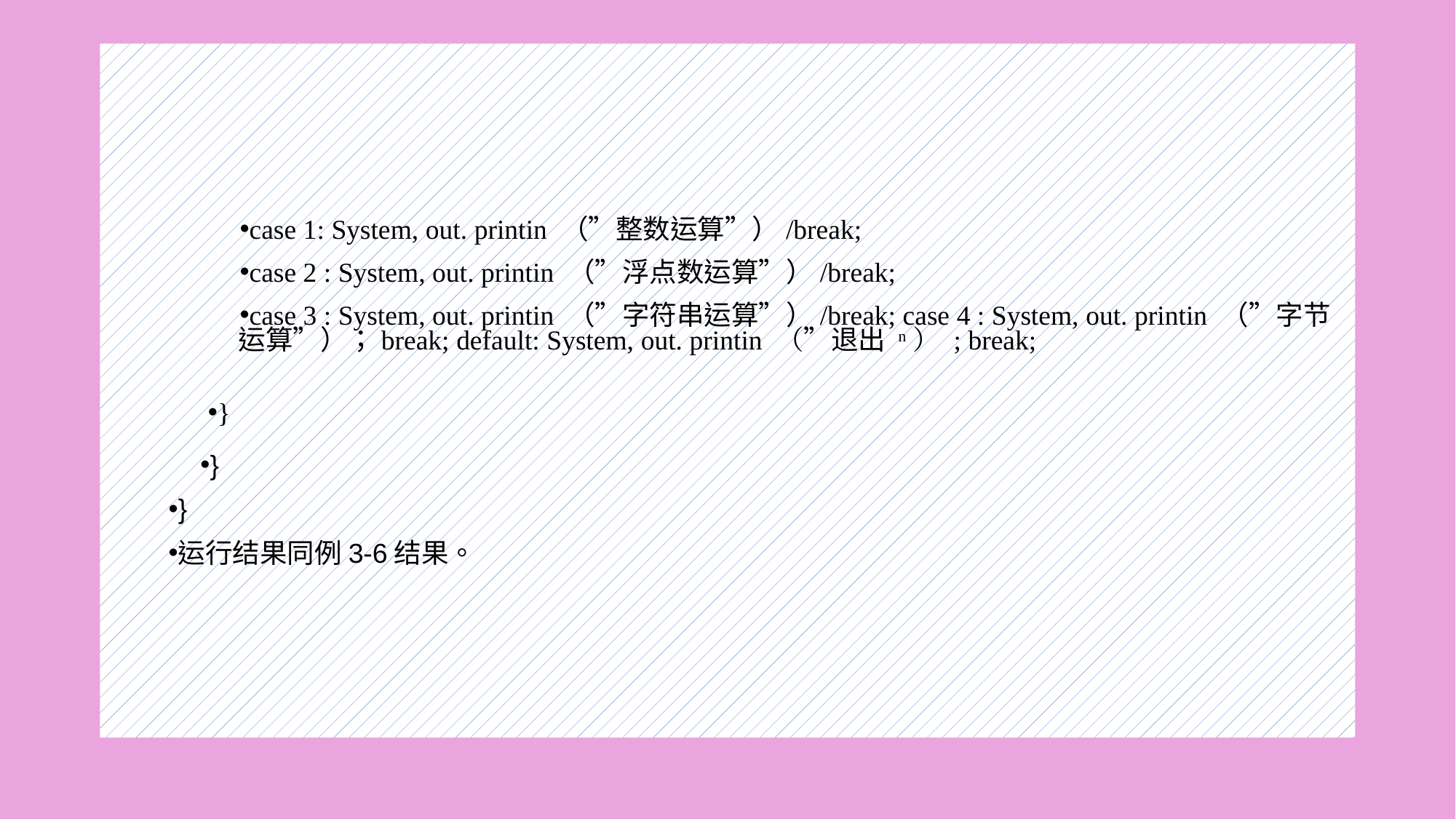

#

case 1: System, out. printin （”整数运算”）/break;
case 2 : System, out. printin （”浮点数运算”）/break;
case 3 : System, out. printin （”字符串运算”）/break; case 4 : System, out. printin （”字节运算”）；break; default: System, out. printin （”退出 n） ; break;
}
}
}
运行结果同例3-6结果。